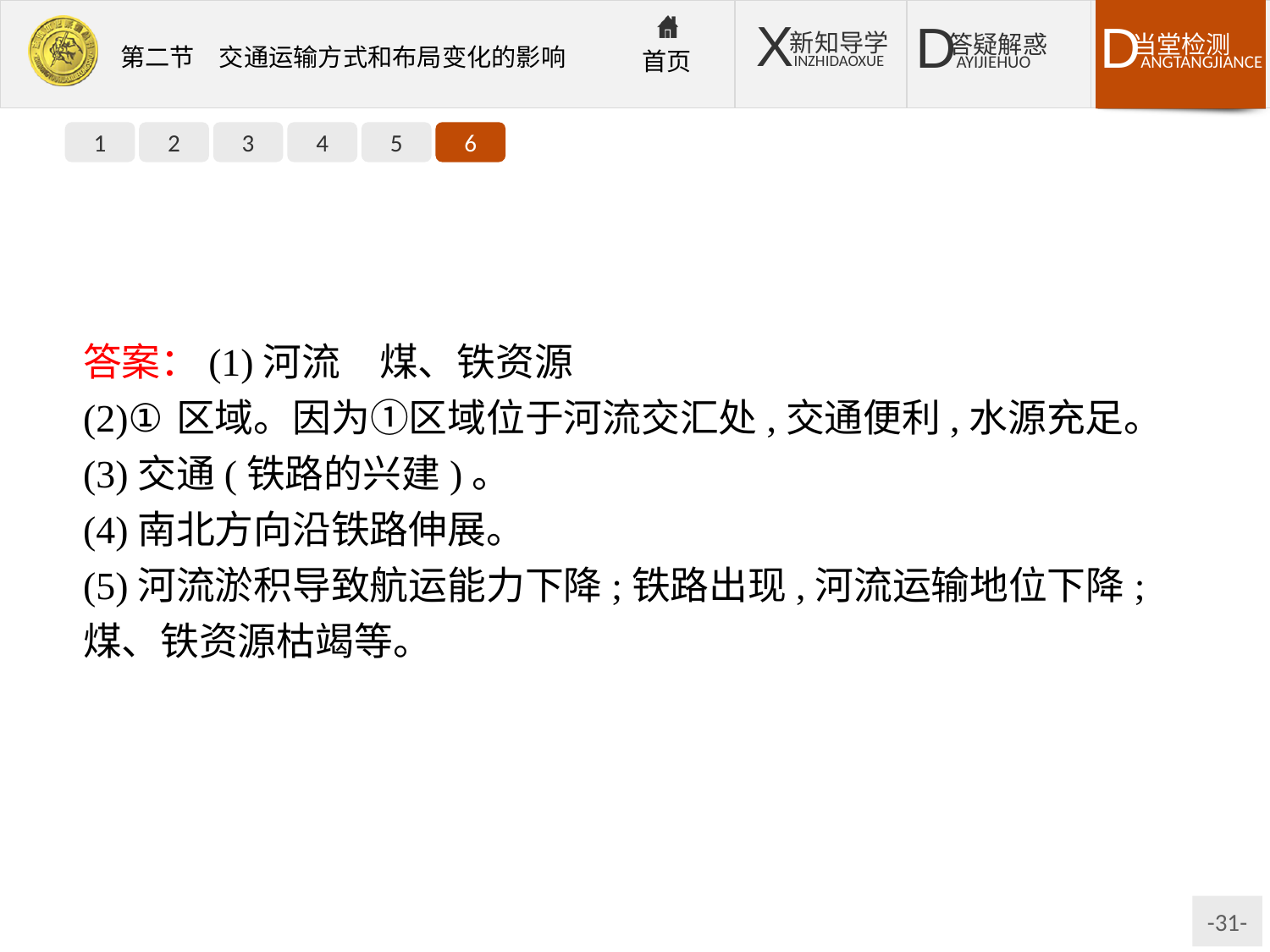

1
2
3
4
5
6
答案：(1)河流　煤、铁资源
(2)①区域。因为①区域位于河流交汇处,交通便利,水源充足。
(3)交通(铁路的兴建)。
(4)南北方向沿铁路伸展。
(5)河流淤积导致航运能力下降;铁路出现,河流运输地位下降;煤、铁资源枯竭等。